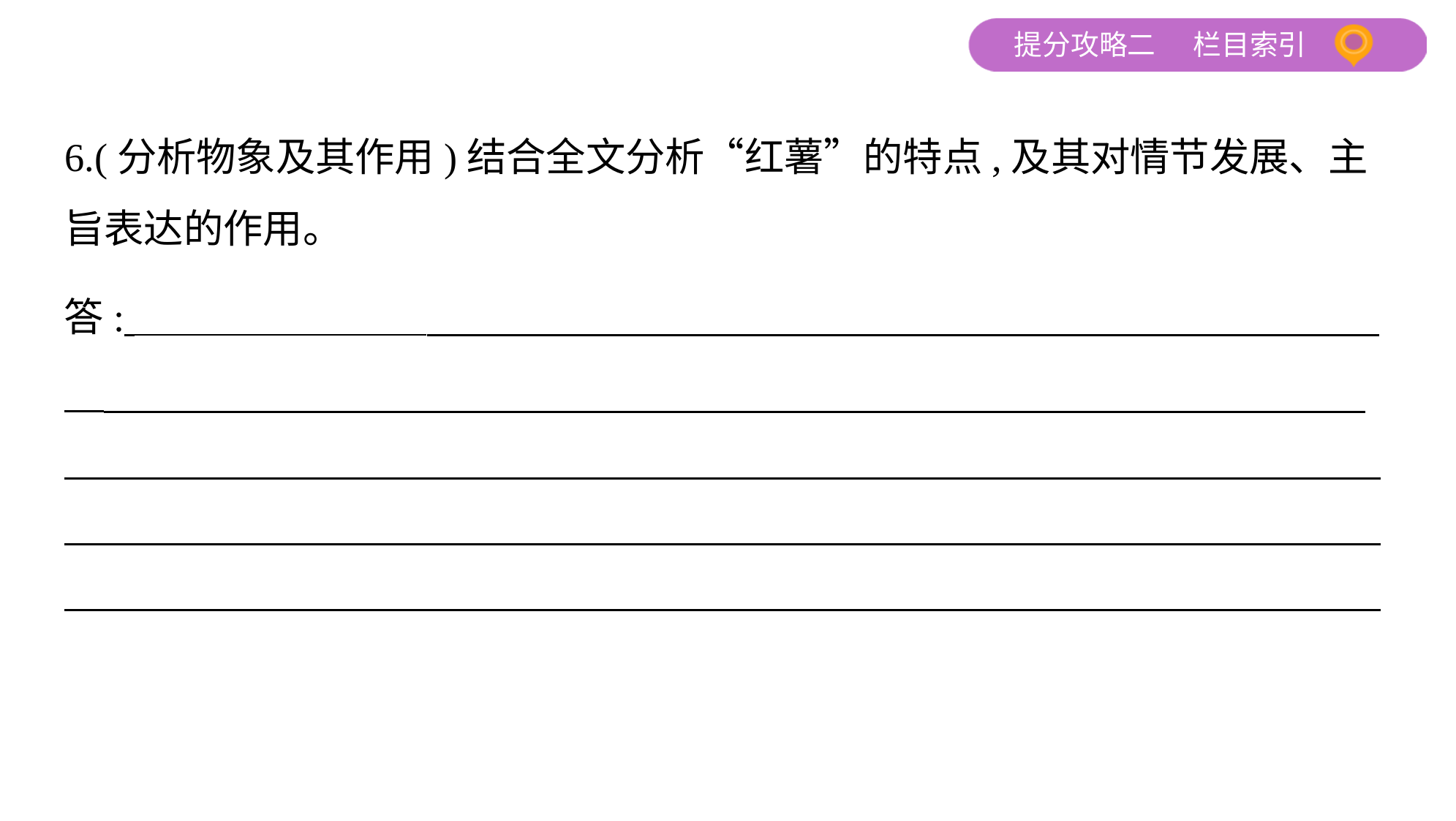

6.(分析物象及其作用)结合全文分析“红薯”的特点,及其对情节发展、主
旨表达的作用。
答: